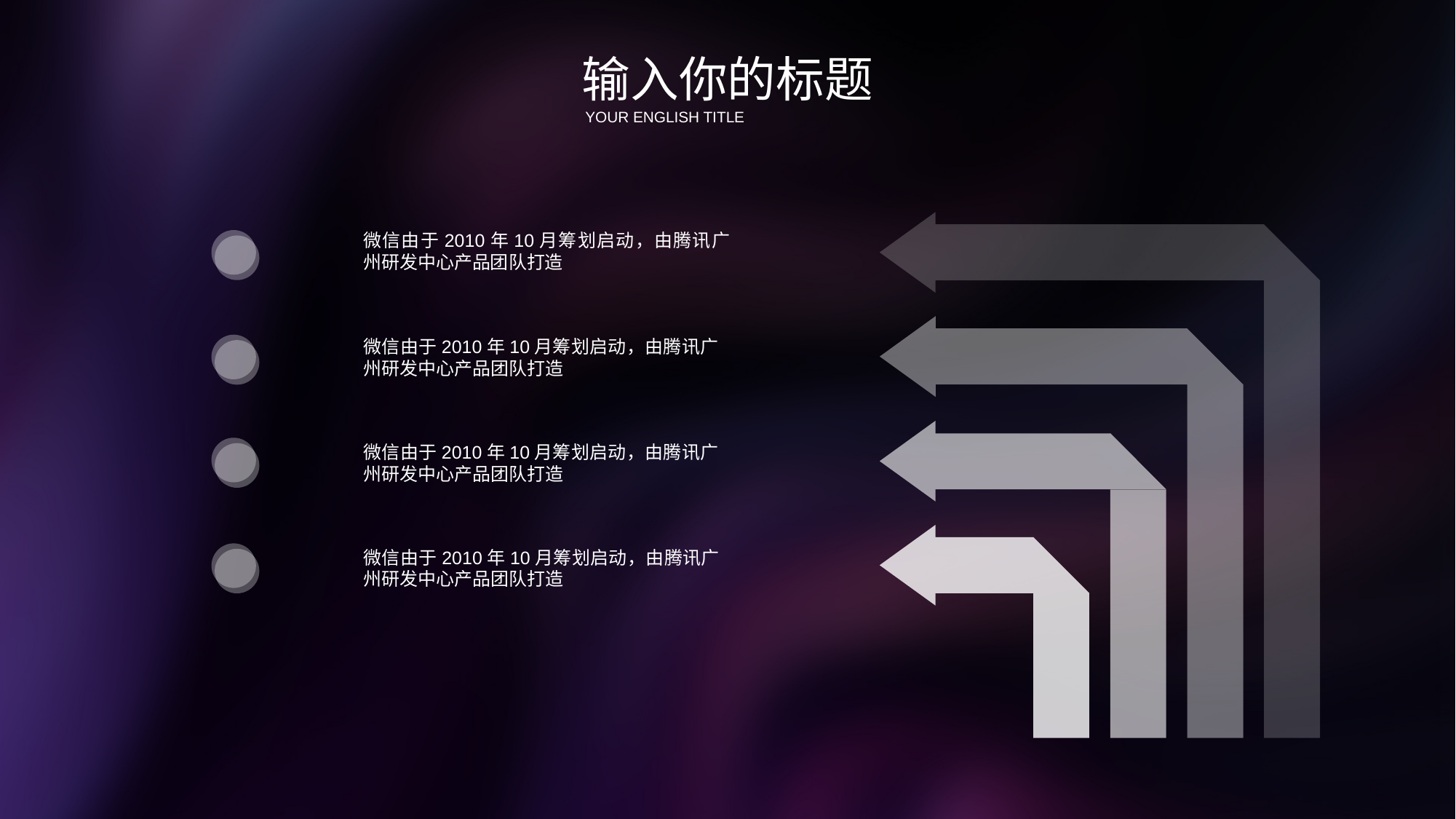

输入你的标题
YOUR ENGLISH TITLE

微信由于2010年10月筹划启动，由腾讯广州研发中心产品团队打造

微信由于2010年10月筹划启动，由腾讯广州研发中心产品团队打造

微信由于2010年10月筹划启动，由腾讯广州研发中心产品团队打造

微信由于2010年10月筹划启动，由腾讯广州研发中心产品团队打造